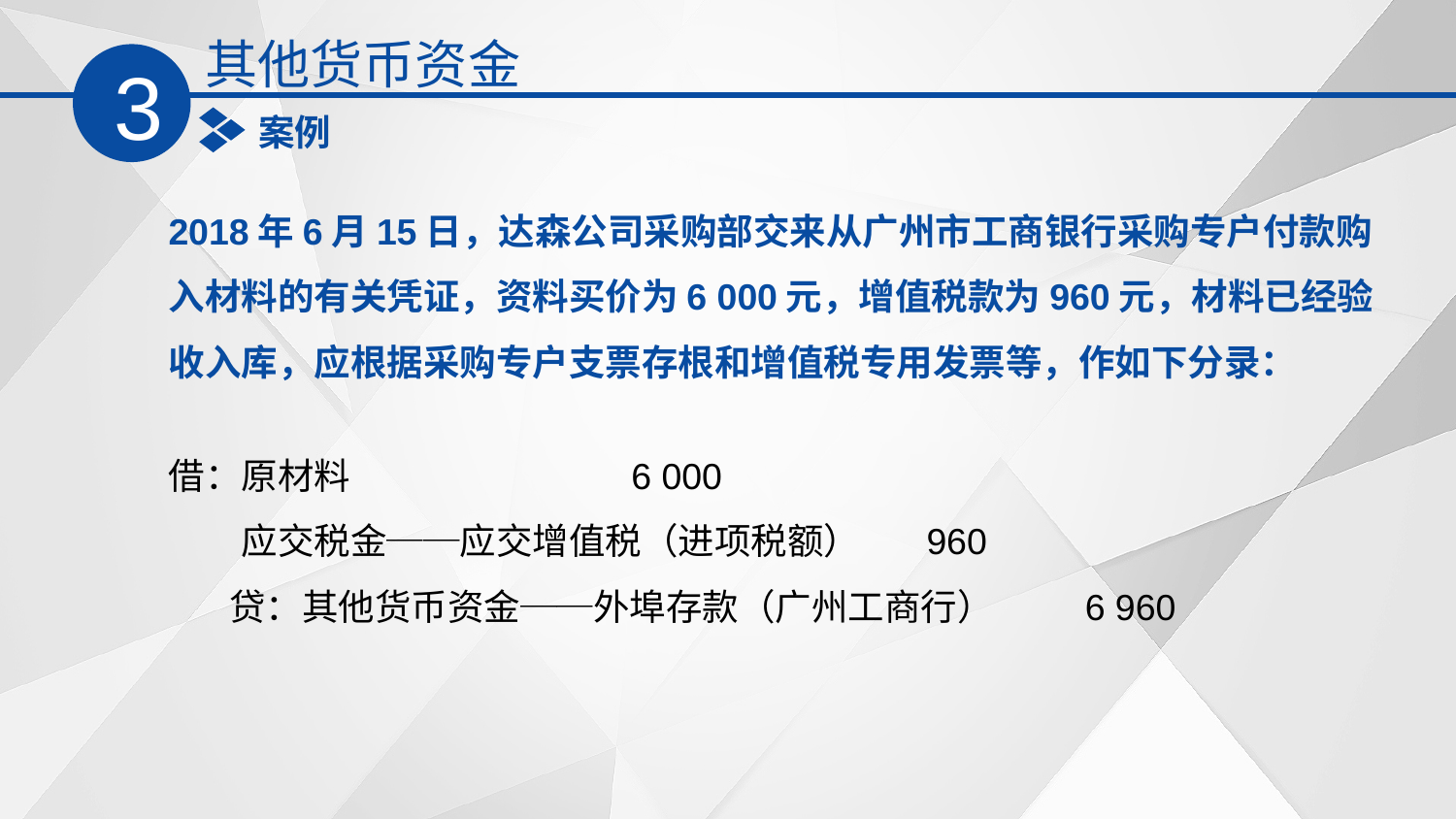

其他货币资金
3

案例

2018年6月15日，达森公司采购部交来从广州市工商银行采购专户付款购入材料的有关凭证，资料买价为6 000元，增值税款为960元，材料已经验收入库，应根据采购专户支票存根和增值税专用发票等，作如下分录：
借：原材料                                 6 000
　　应交税金──应交增值税（进项税额）       960
　   贷：其他货币资金──外埠存款（广州工商行）          6 960